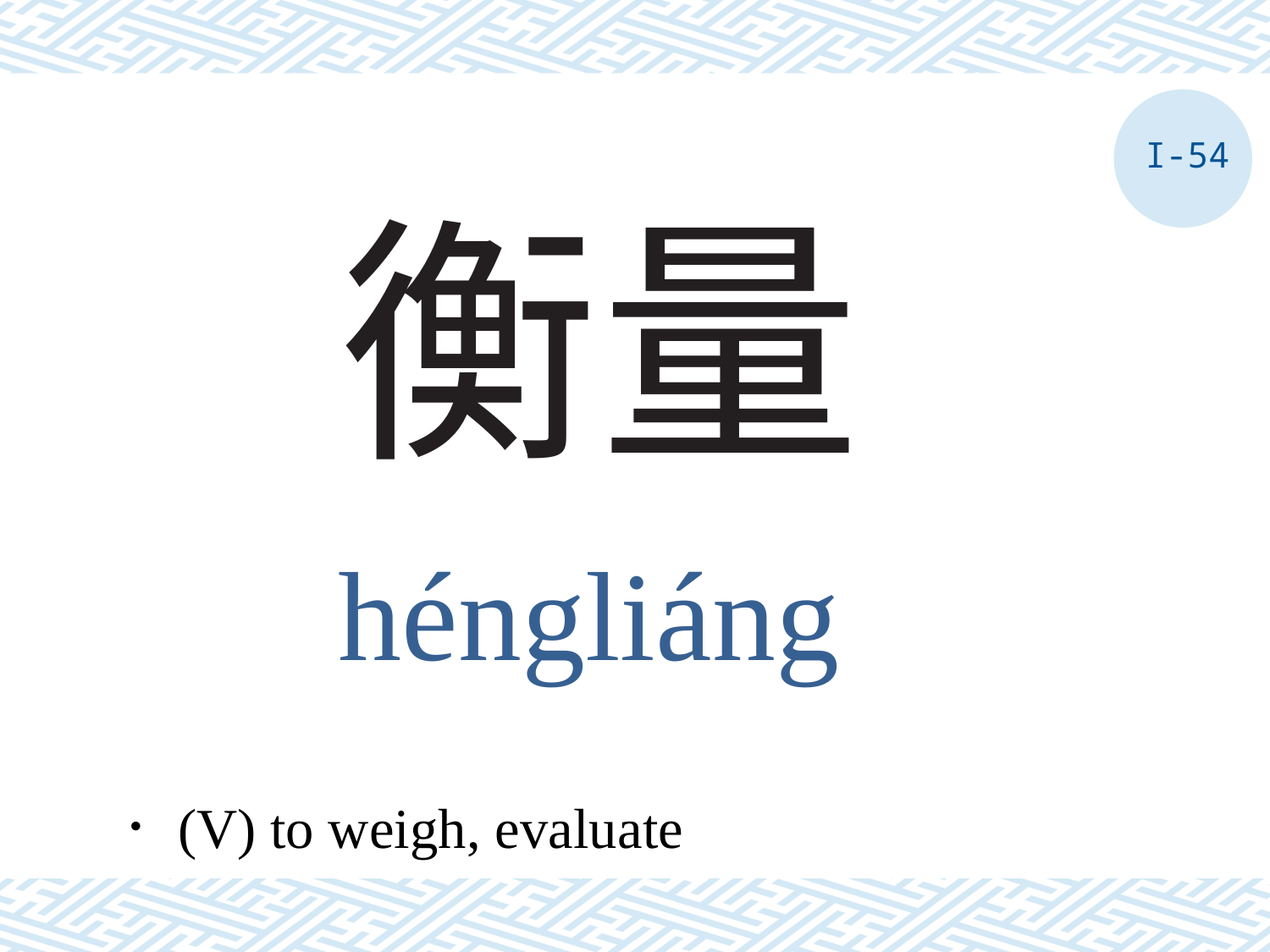

I-54

# 衡量
héngliáng
．(V) to weigh, evaluate